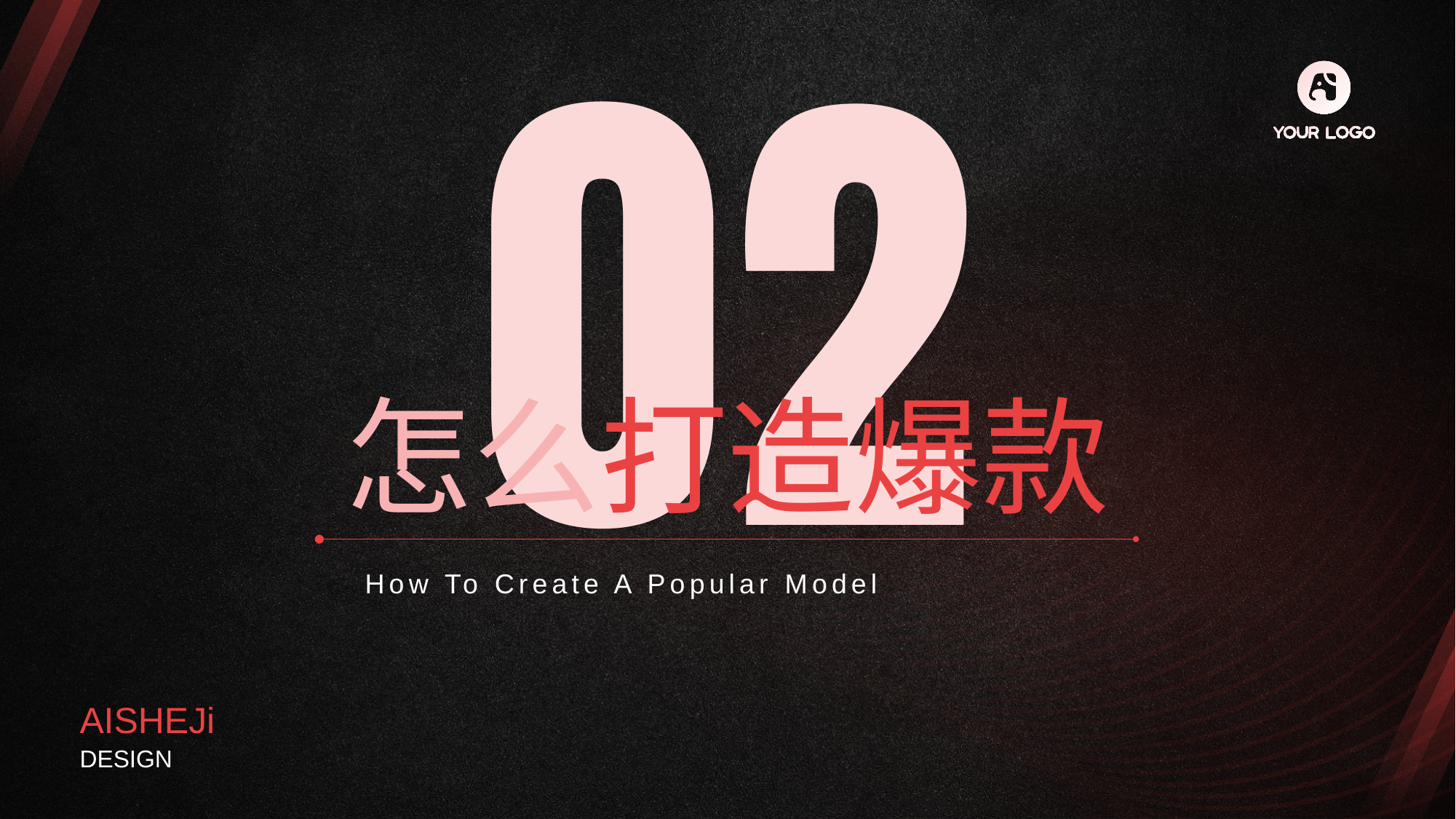

02

怎么打造爆款
How To Create A Popular Model
AISHEJi
DESIGN